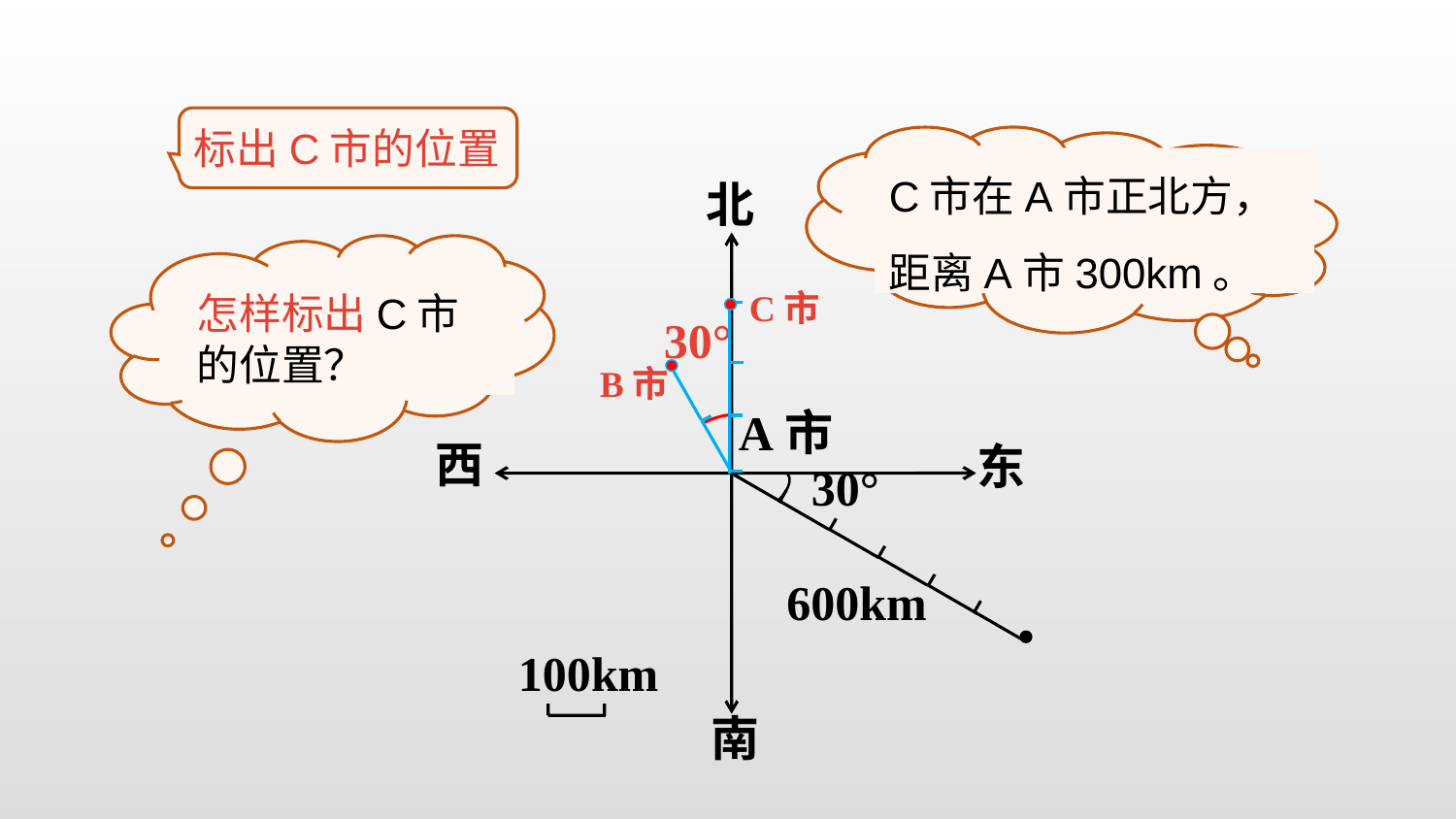

标出C市的位置

C市在A市正北方， 距离A市300km。
北

西
东
南

怎样标出C市的位置？
C市

30°

B市

A市
30°

600km

100km